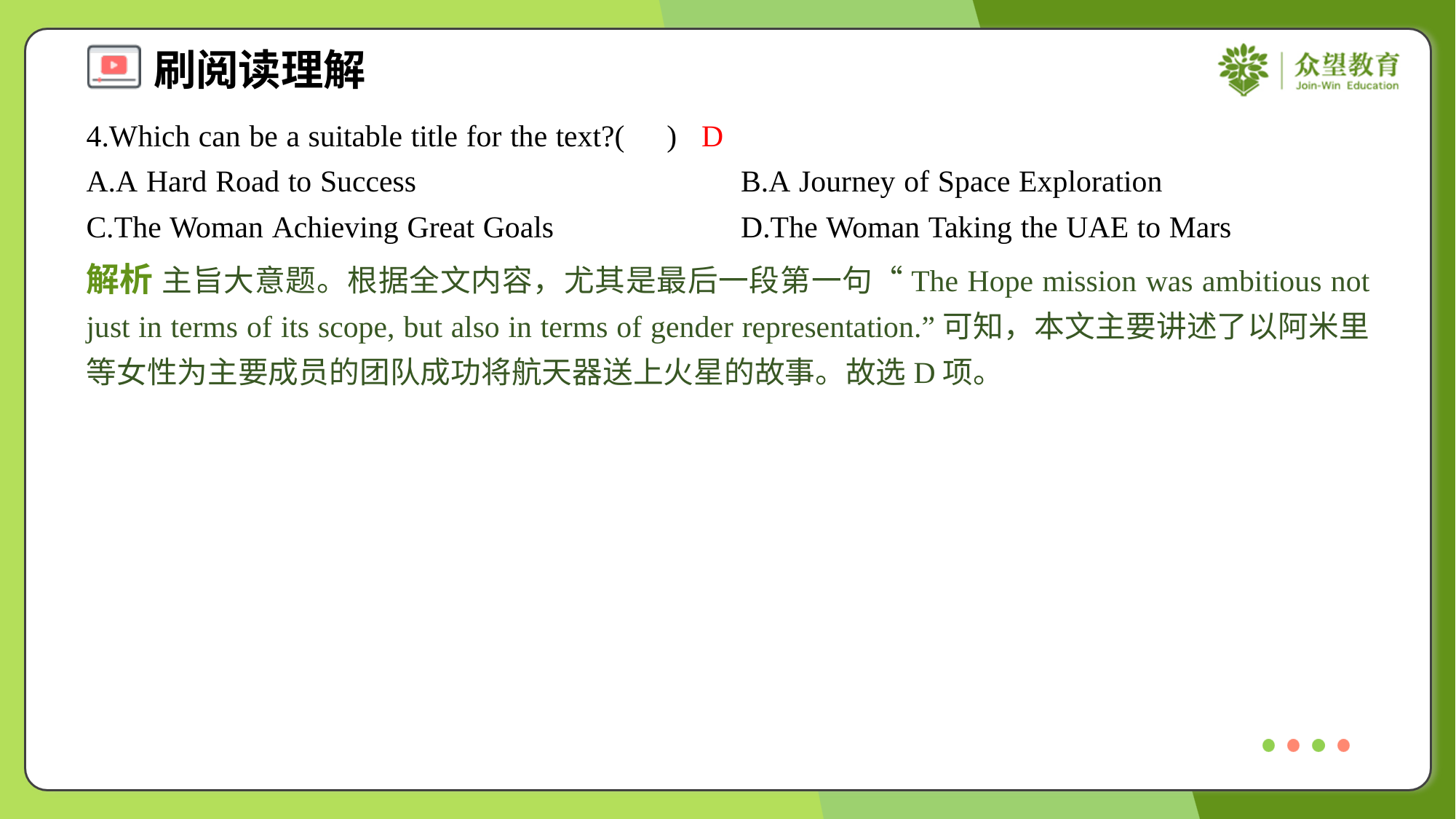

4.Which can be a suitable title for the text?(     )
D
A.A Hard Road to Success	B.A Journey of Space Exploration
C.The Woman Achieving Great Goals	D.The Woman Taking the UAE to Mars
解析 主旨大意题。根据全文内容，尤其是最后一段第一句“The Hope mission was ambitious not just in terms of its scope, but also in terms of gender representation.”可知，本文主要讲述了以阿米里等女性为主要成员的团队成功将航天器送上火星的故事。故选D项。